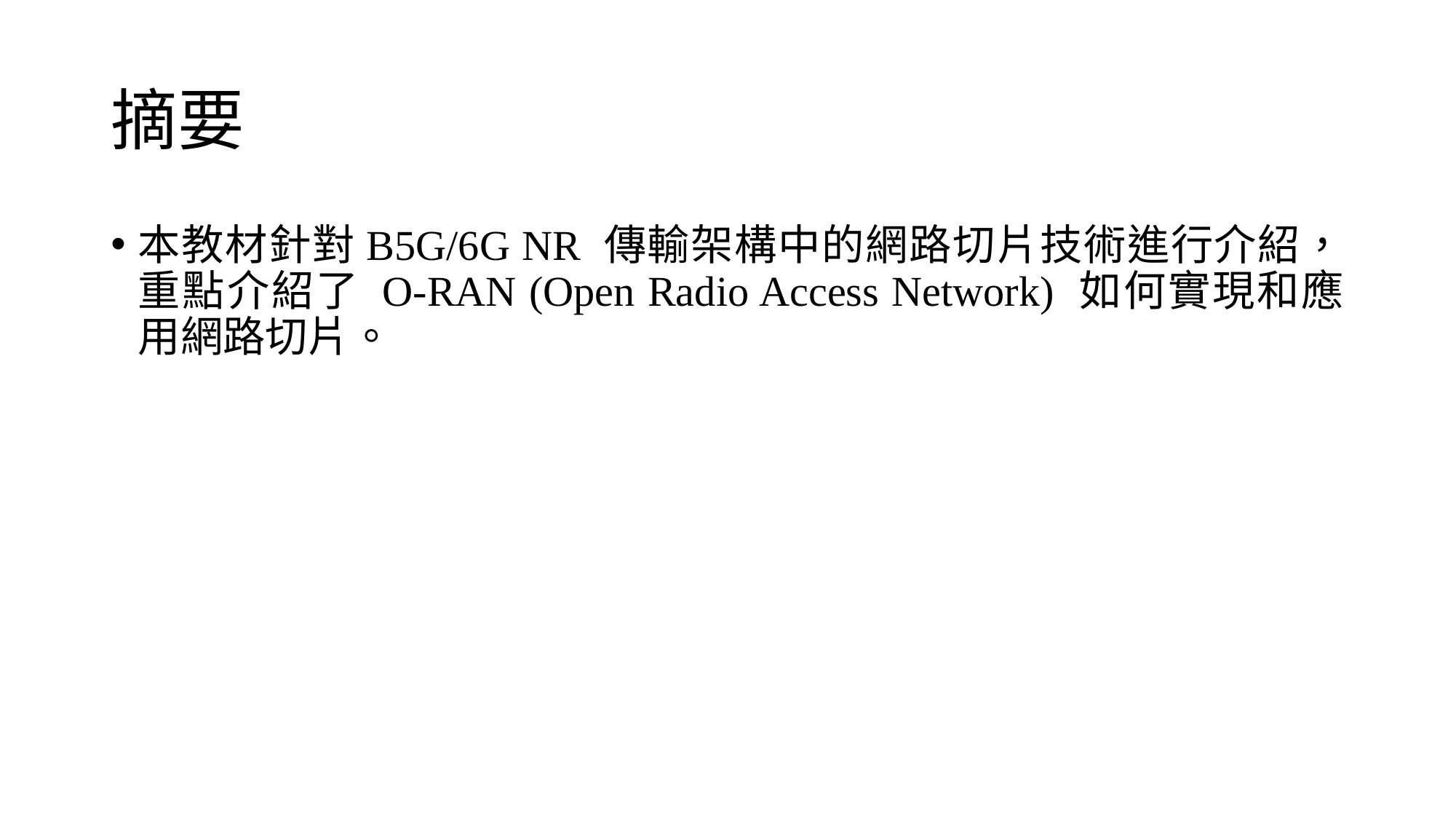

# 摘要
本教材針對B5G/6G NR 傳輸架構中的網路切片技術進行介紹，重點介紹了 O-RAN (Open Radio Access Network) 如何實現和應用網路切片。